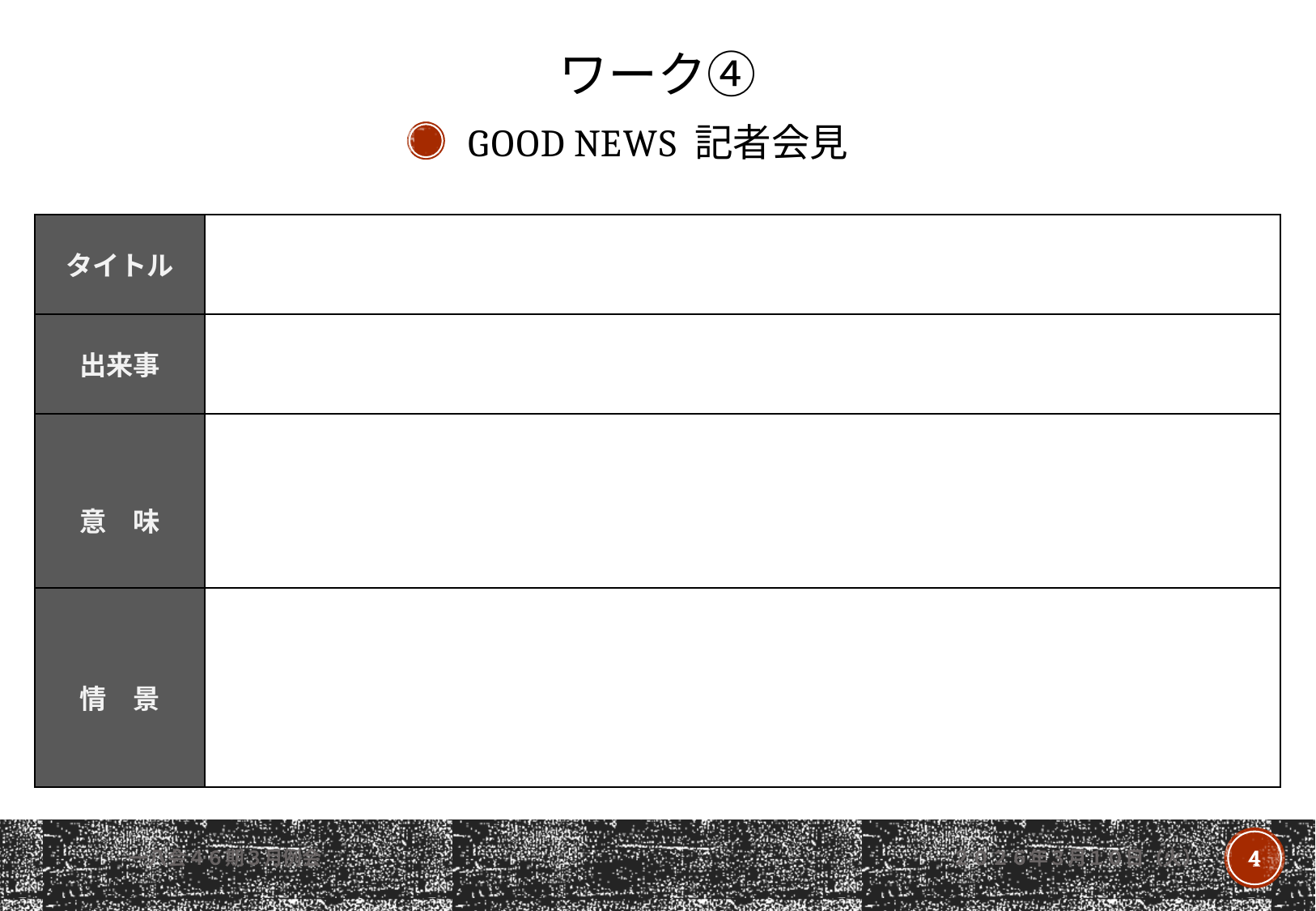

ワーク④
GOOD NEWS 記者会見

| タイトル |  |
| --- | --- |
| 出来事 |  |
| 意　味 |  |
| 情　景 |  |
一八会４６期３月例会
4
２０２６年３月１０日（火）